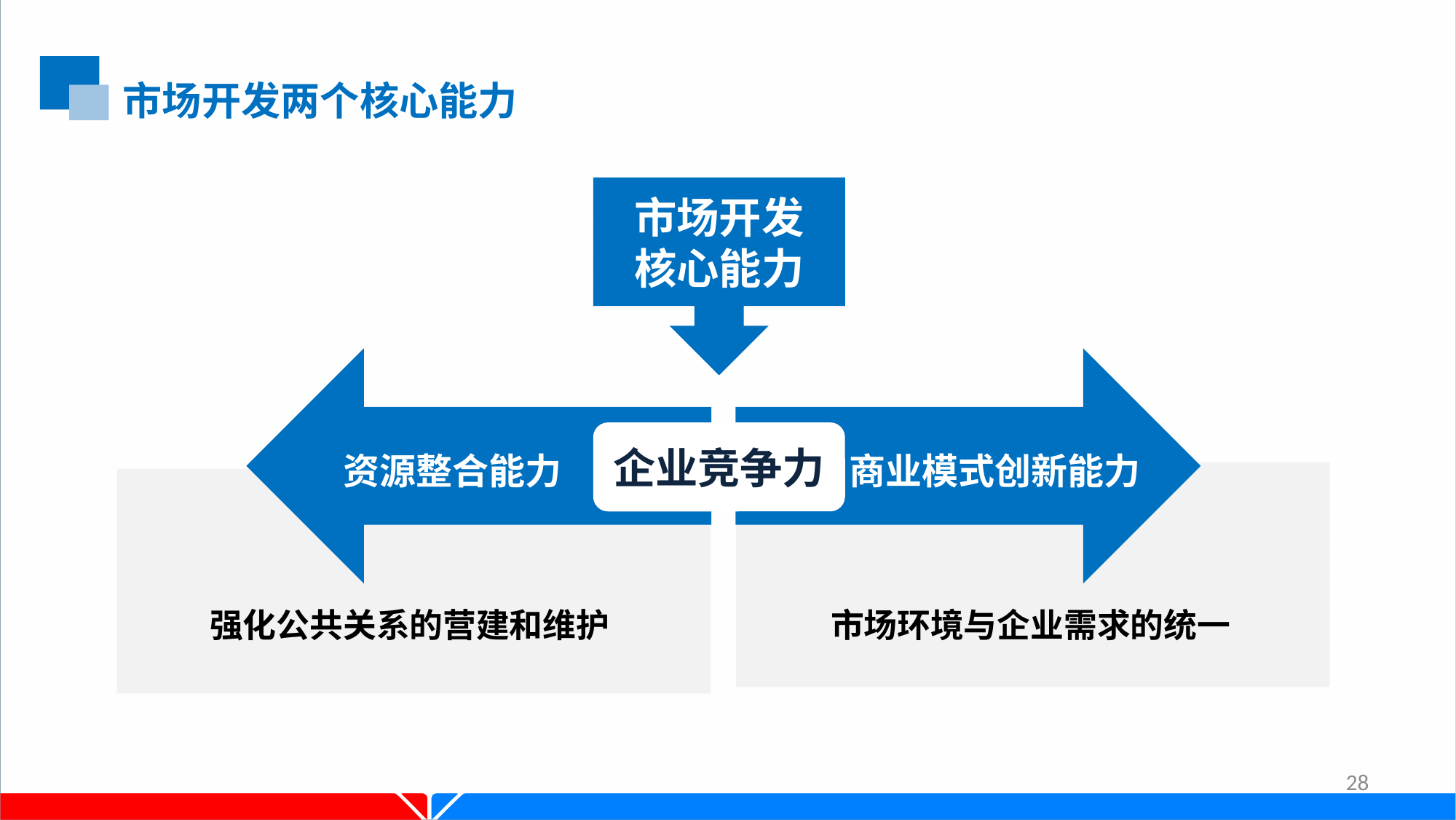

市场开发两个核心能力

市场开发
核心能力
资源整合能力
商业模式创新能力
企业竞争力

市场环境与企业需求的统一
强化公共关系的营建和维护
28